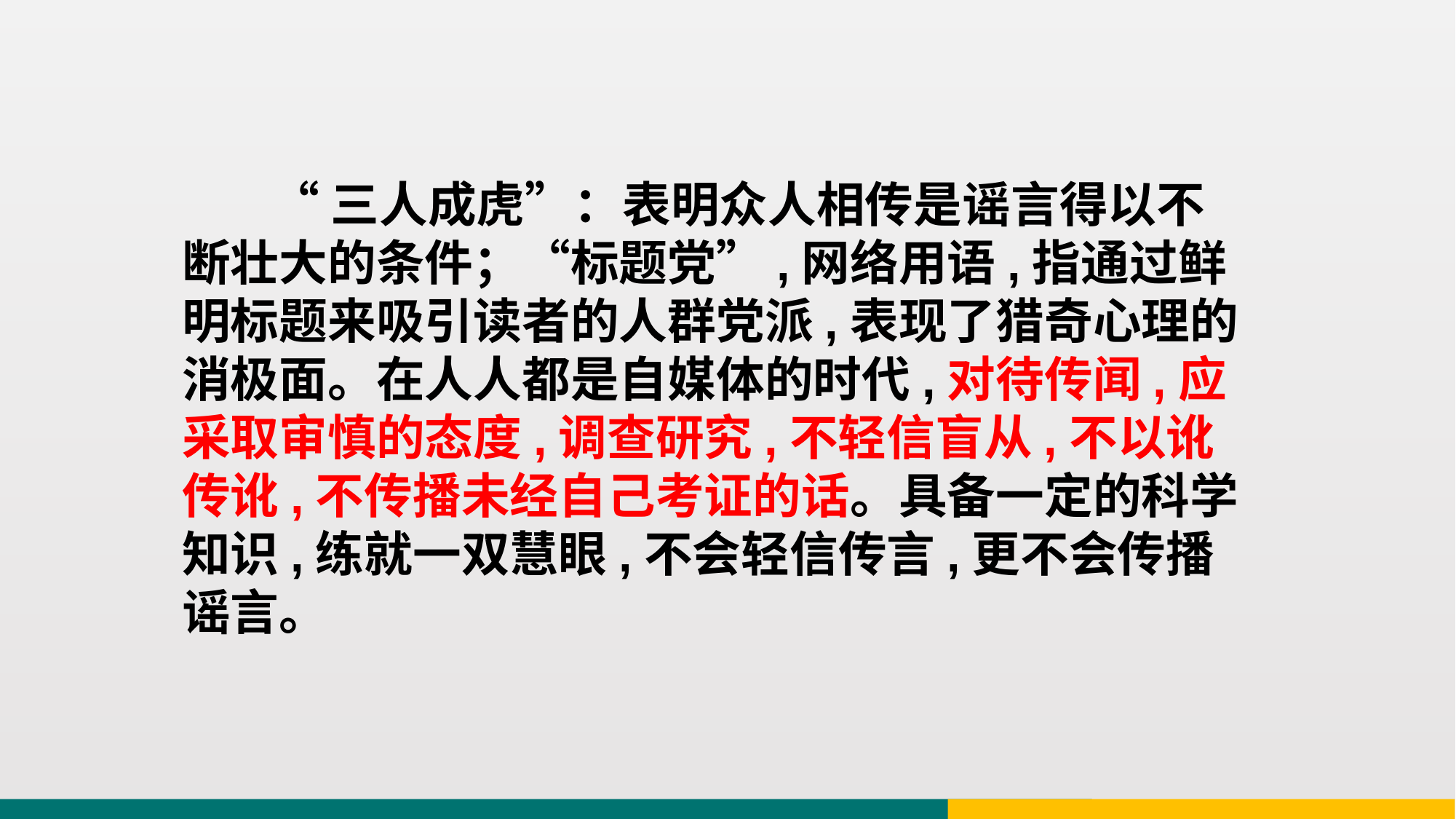

“三人成虎”：表明众人相传是谣言得以不断壮大的条件；“标题党”,网络用语,指通过鲜明标题来吸引读者的人群党派,表现了猎奇心理的消极面。在人人都是自媒体的时代,对待传闻,应采取审慎的态度,调查研究,不轻信盲从,不以讹传讹,不传播未经自己考证的话。具备一定的科学知识,练就一双慧眼,不会轻信传言,更不会传播谣言。